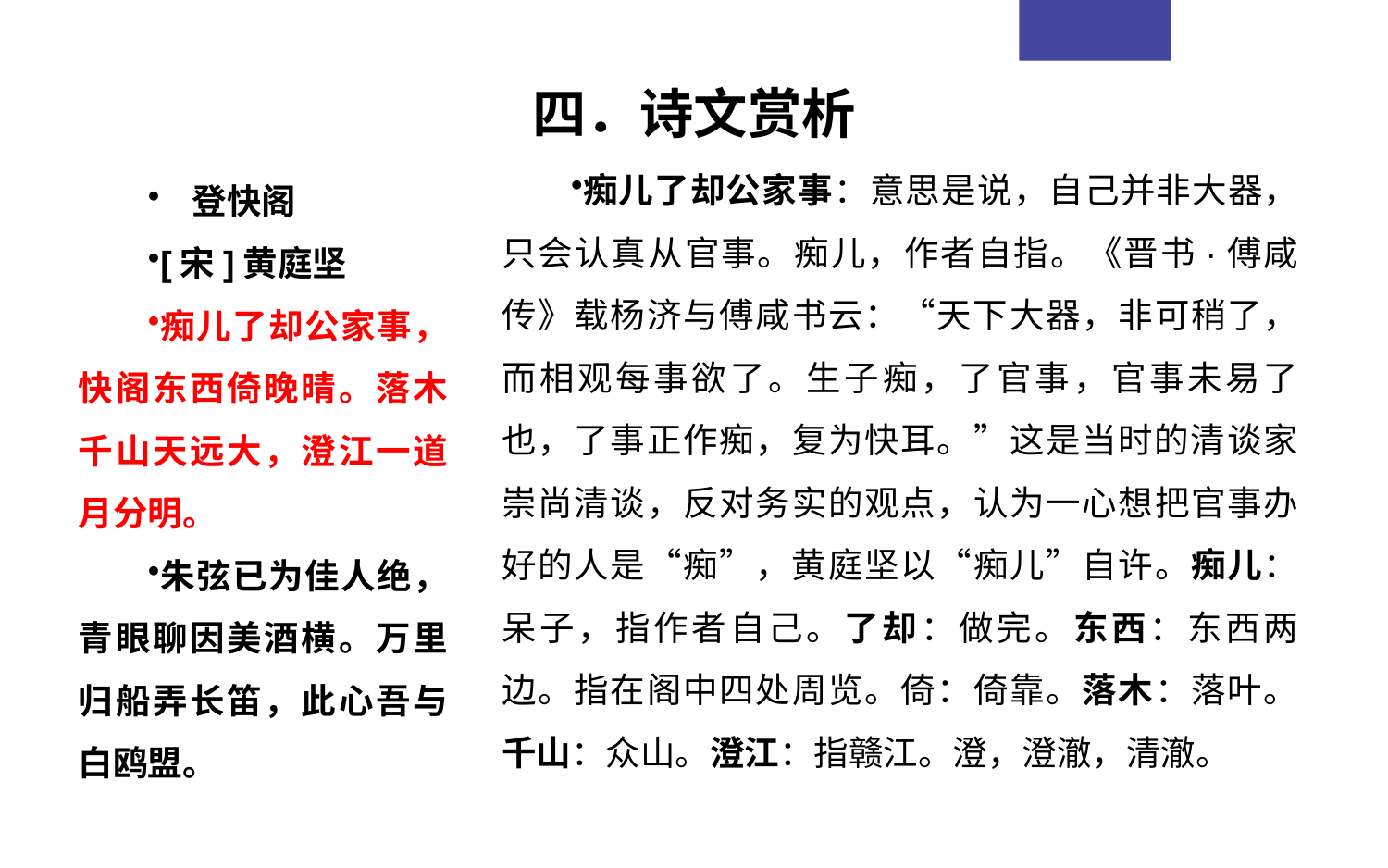

四．诗文赏析
痴儿了却公家事：意思是说，自己并非大器，只会认真从官事。痴儿，作者自指。《晋书·傅咸传》载杨济与傅咸书云：“天下大器，非可稍了，而相观每事欲了。生子痴，了官事，官事未易了也，了事正作痴，复为快耳。”这是当时的清谈家崇尚清谈，反对务实的观点，认为一心想把官事办好的人是“痴”，黄庭坚以“痴儿”自许。痴儿：呆子，指作者自己。了却：做完。东西：东西两边。指在阁中四处周览。倚：倚靠。落木：落叶。千山：众山。澄江：指赣江。澄，澄澈，清澈。
   登快阁
[宋]黄庭坚
痴儿了却公家事，快阁东西倚晚晴。落木千山天远大，澄江一道月分明。
朱弦已为佳人绝，青眼聊因美酒横。万里归船弄长笛，此心吾与白鸥盟。